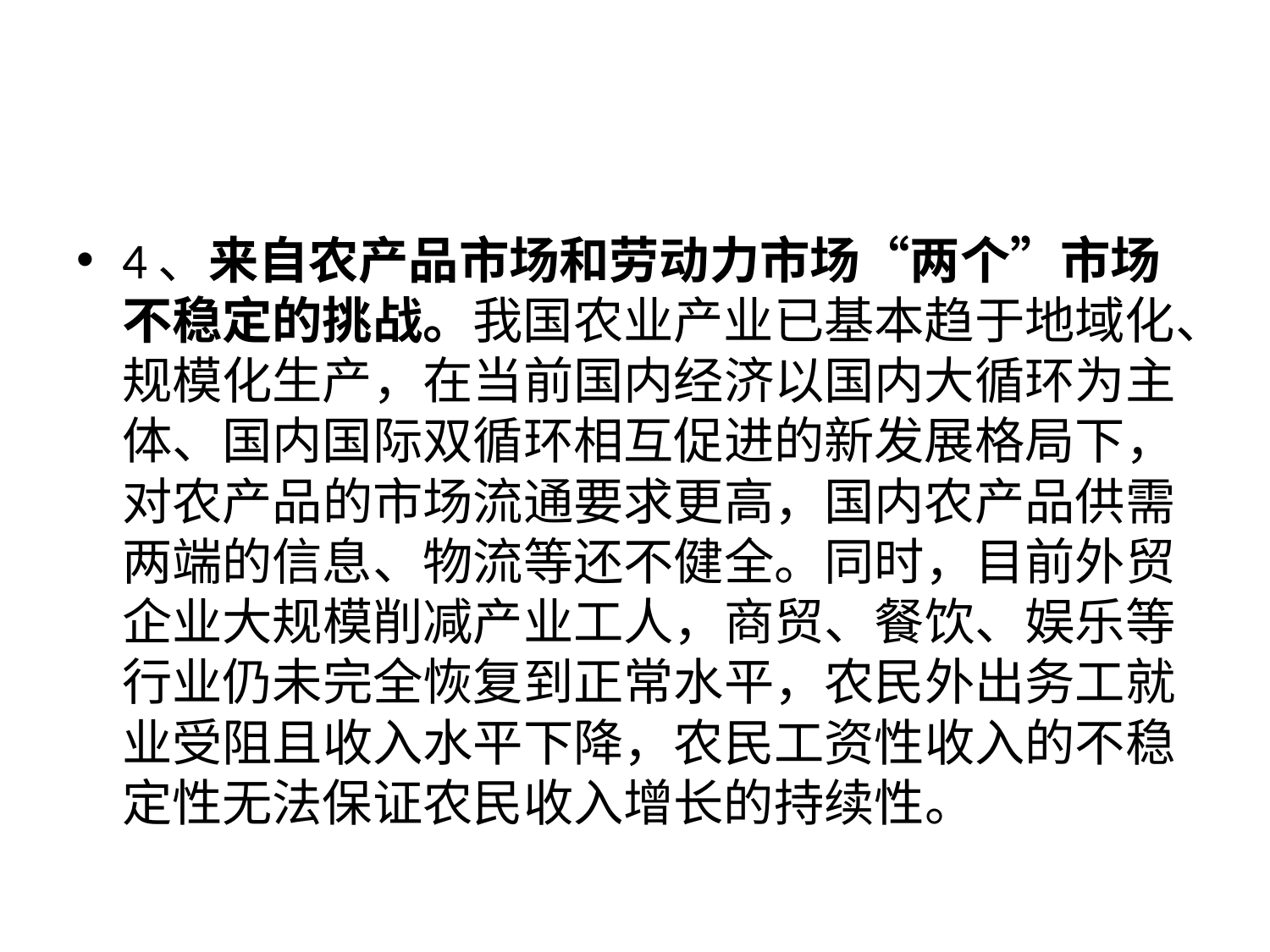

#
4、来自农产品市场和劳动力市场“两个”市场不稳定的挑战。我国农业产业已基本趋于地域化、规模化生产，在当前国内经济以国内大循环为主体、国内国际双循环相互促进的新发展格局下，对农产品的市场流通要求更高，国内农产品供需两端的信息、物流等还不健全。同时，目前外贸企业大规模削减产业工人，商贸、餐饮、娱乐等行业仍未完全恢复到正常水平，农民外出务工就业受阻且收入水平下降，农民工资性收入的不稳定性无法保证农民收入增长的持续性。